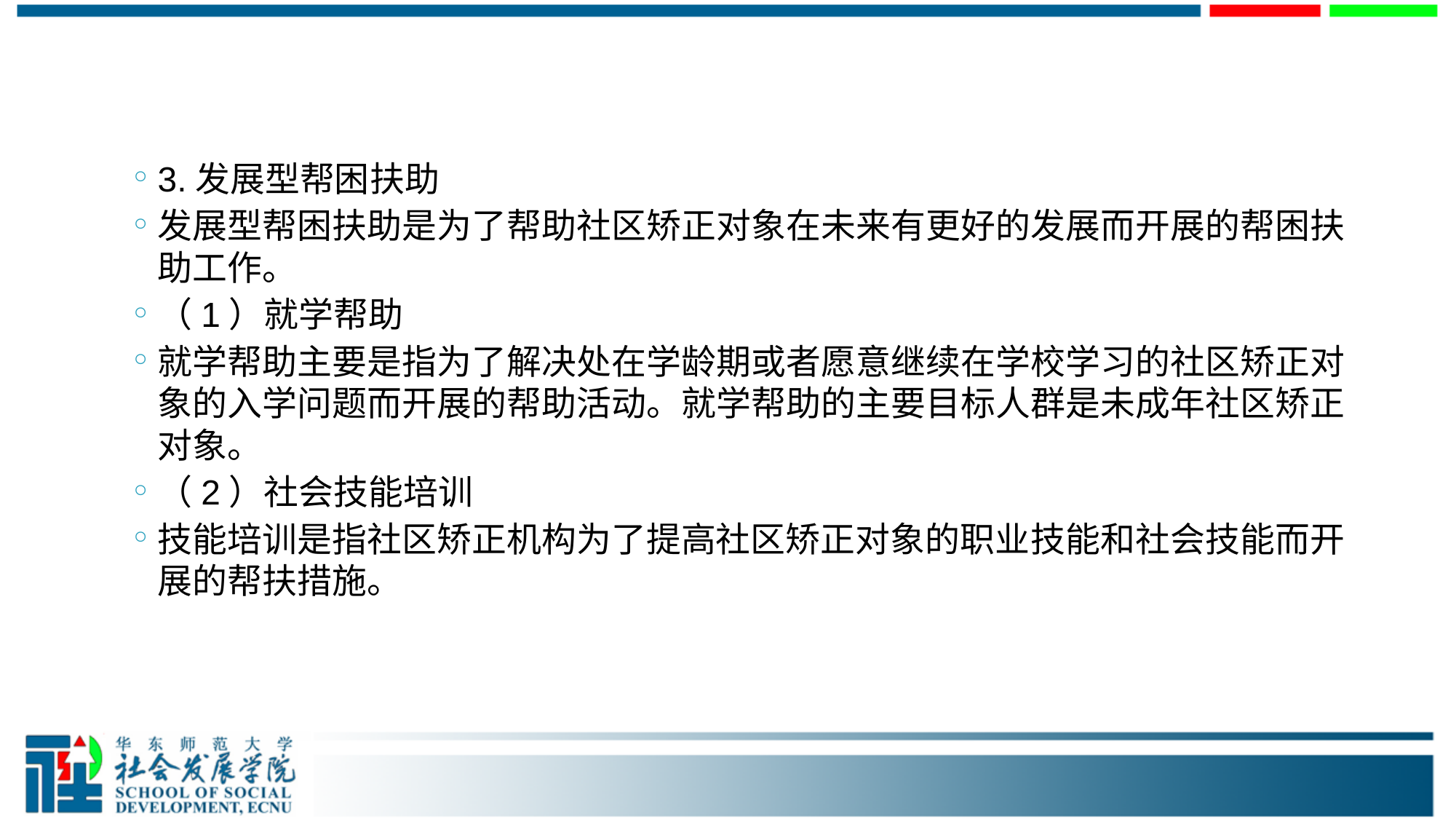

#
3.发展型帮困扶助
发展型帮困扶助是为了帮助社区矫正对象在未来有更好的发展而开展的帮困扶助工作。
（1）就学帮助
就学帮助主要是指为了解决处在学龄期或者愿意继续在学校学习的社区矫正对象的入学问题而开展的帮助活动。就学帮助的主要目标人群是未成年社区矫正对象。
（2）社会技能培训
技能培训是指社区矫正机构为了提高社区矫正对象的职业技能和社会技能而开展的帮扶措施。